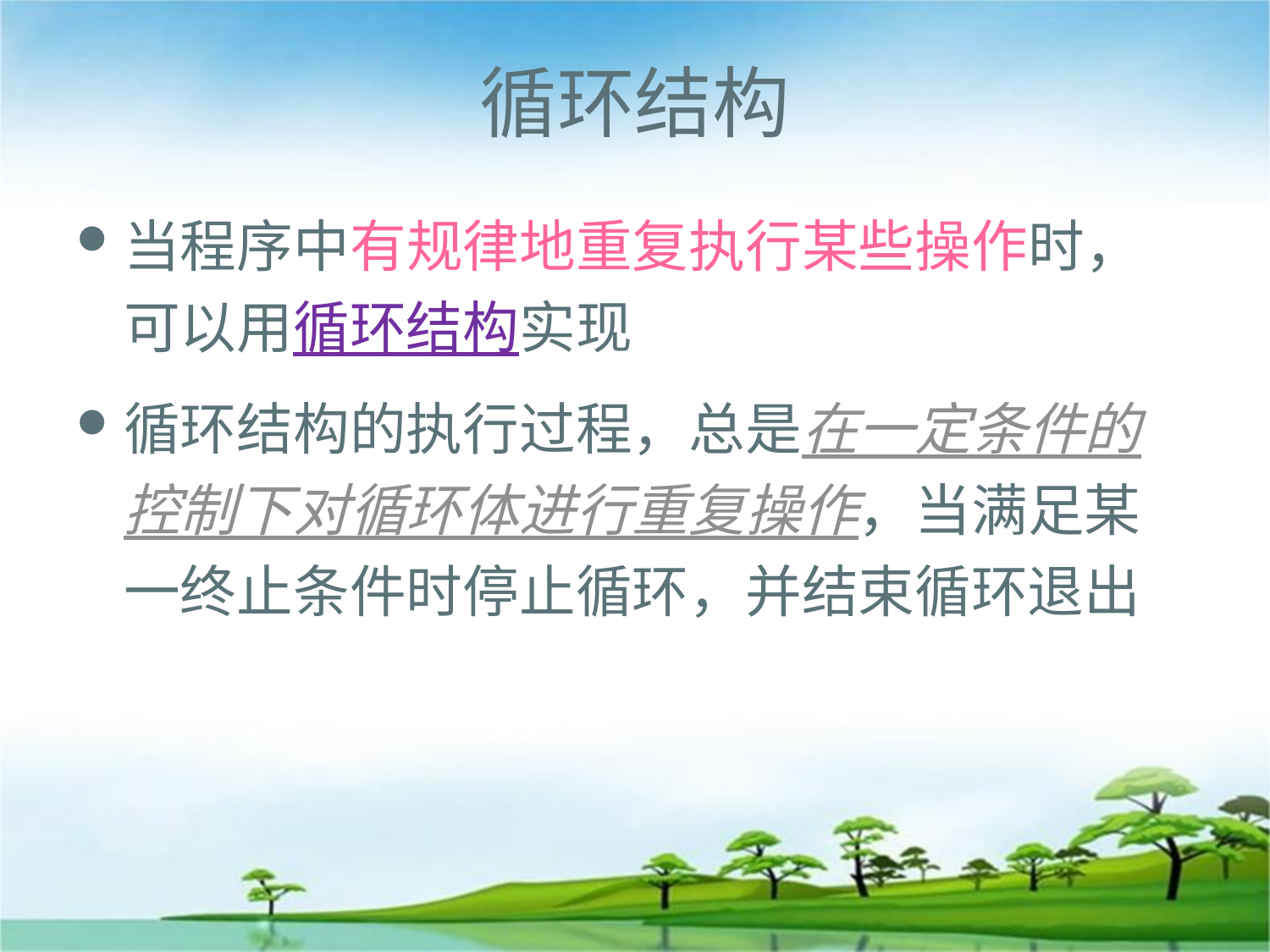

# 循环结构
当程序中有规律地重复执行某些操作时，可以用循环结构实现
循环结构的执行过程，总是在一定条件的控制下对循环体进行重复操作，当满足某一终止条件时停止循环，并结束循环退出